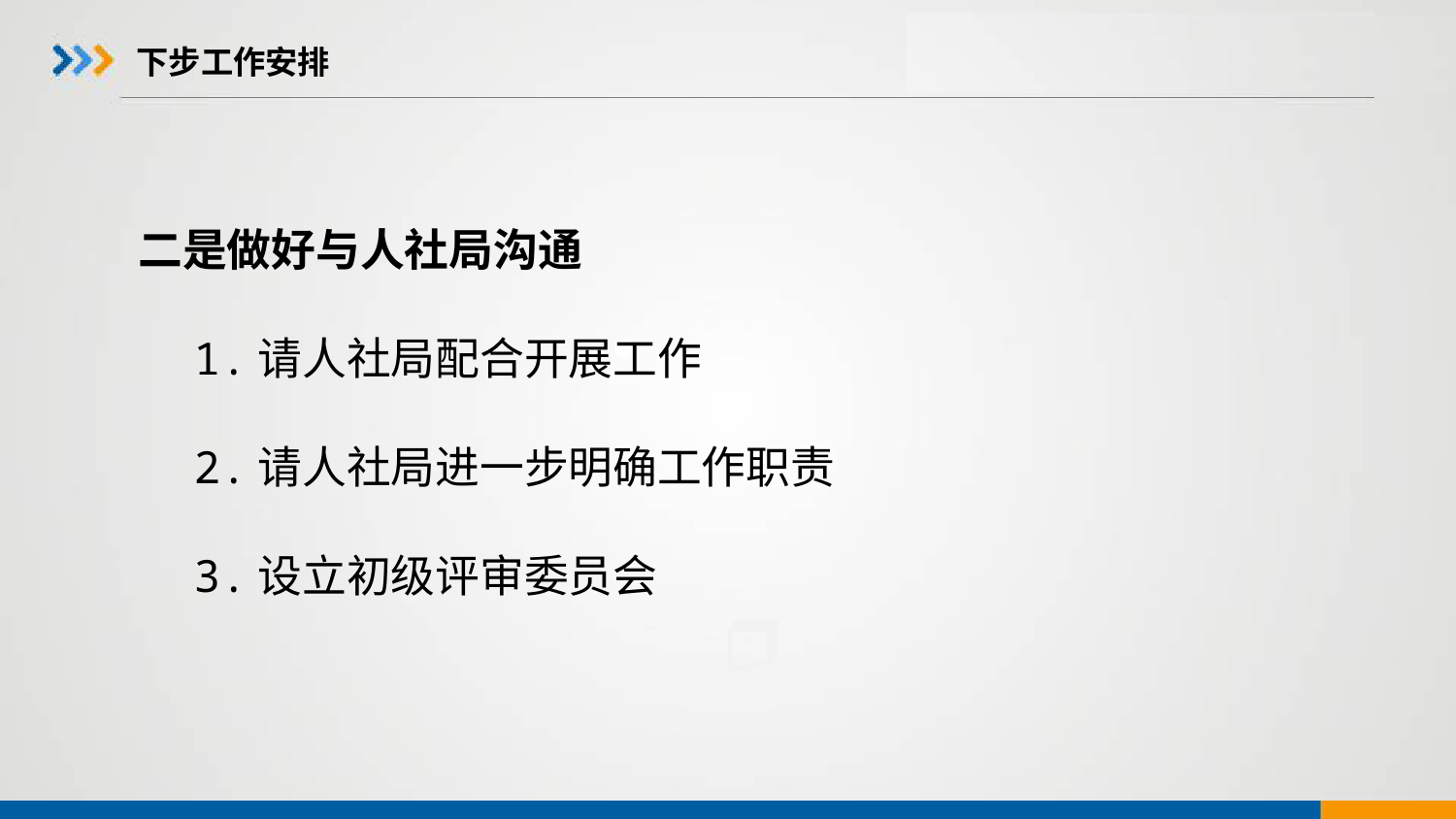

# 下步工作安排
    二是做好与人社局沟通
    1.请人社局配合开展工作
    2.请人社局进一步明确工作职责
    3.设立初级评审委员会